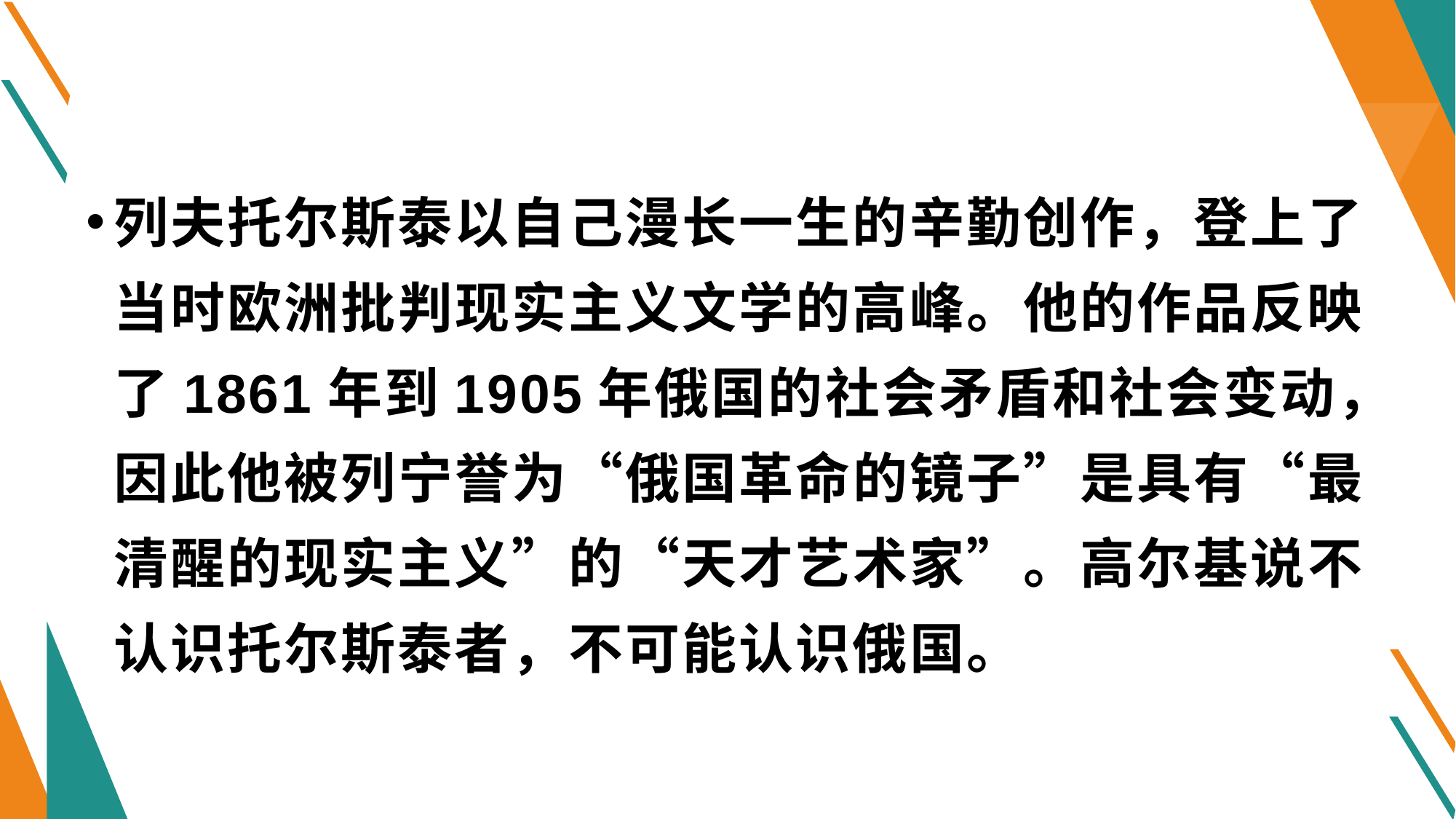

列夫托尔斯泰以自己漫长一生的辛勤创作，登上了当时欧洲批判现实主义文学的高峰。他的作品反映了1861年到1905年俄国的社会矛盾和社会变动，因此他被列宁誉为“俄国革命的镜子”是具有“最清醒的现实主义”的“天才艺术家”。高尔基说不认识托尔斯泰者，不可能认识俄国。